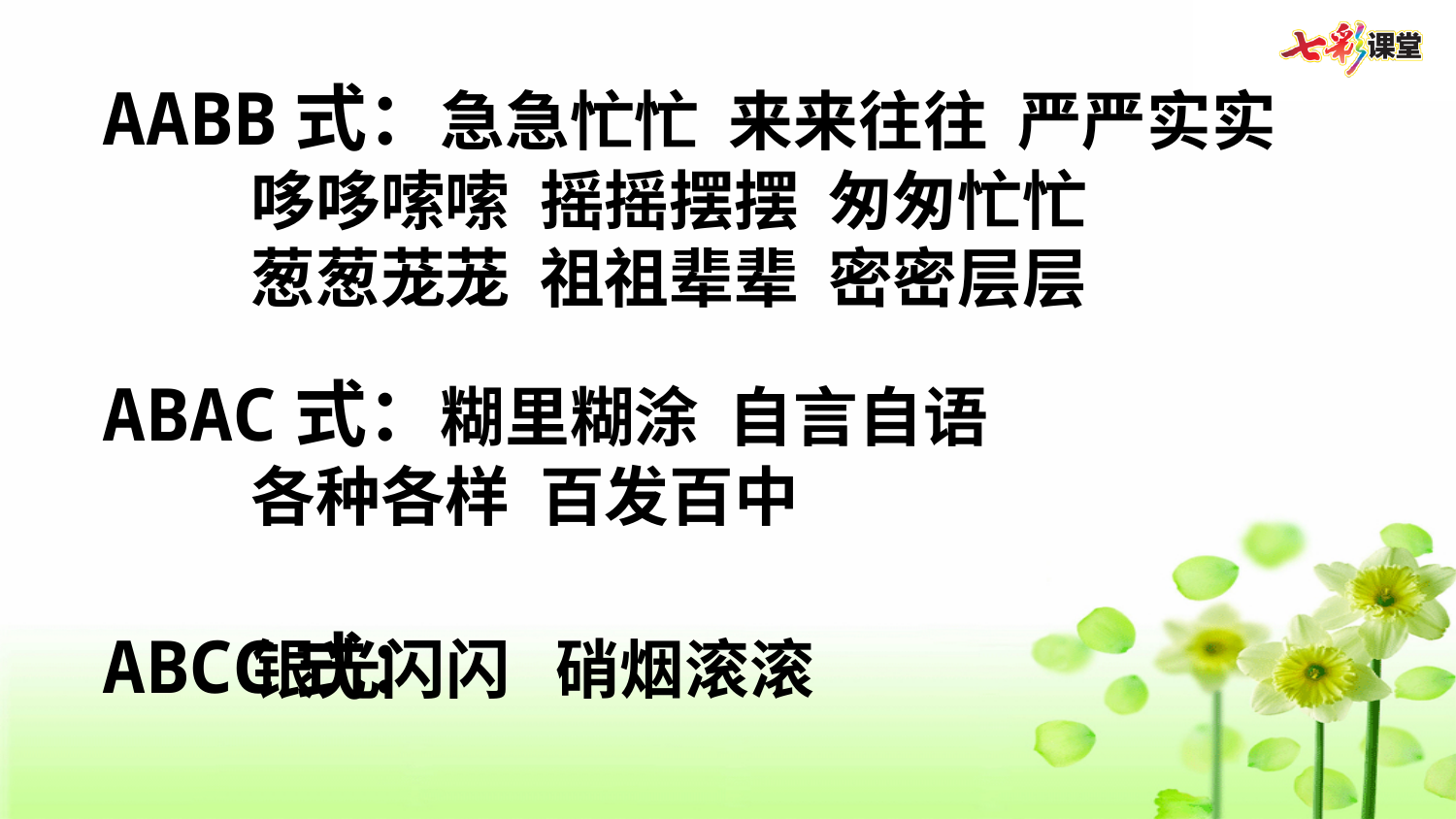

AABB式：急急忙忙  来来往往  严严实实
         哆哆嗦嗦  摇摇摆摆  匆匆忙忙
         葱葱茏茏  祖祖辈辈  密密层层
ABAC式：糊里糊涂  自言自语
         各种各样  百发百中

ABCC式：
        银光闪闪   硝烟滚滚